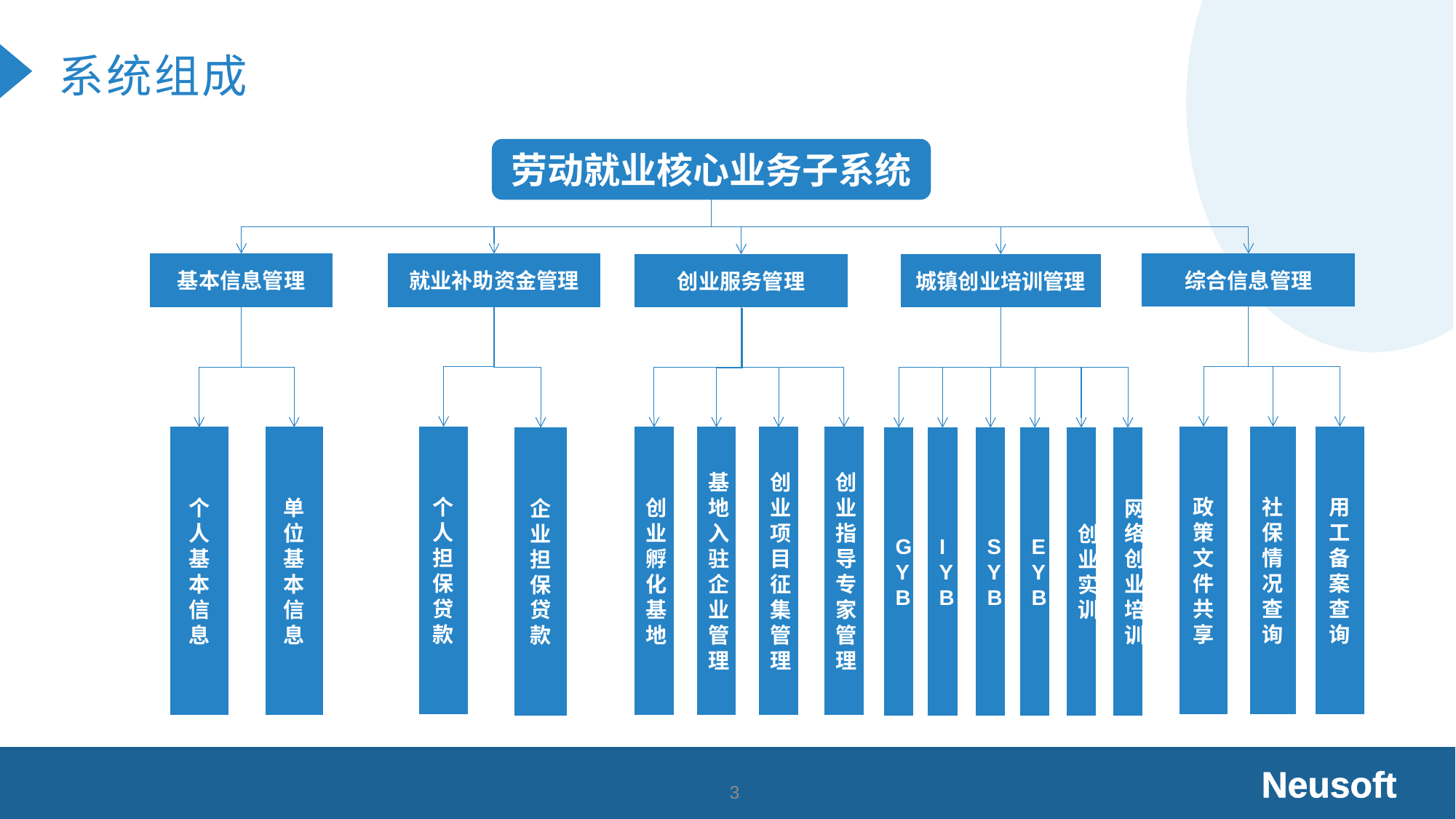

系统组成

劳动就业核心业务子系统
基本信息管理
综合信息管理
就业补助资金管理
创业服务管理
城镇创业培训管理
个人担保贷款
社保情况查询
政策文件共享
用工备案查询
个人基本信息
单位基本信息
创业孵化基地
基地入驻企业管理
创业项目征集管理
创业指导专家管理
企业担保贷款
GYB
IYB
SYB
EYB
创业实训
网络创业培训

Neusoft
3